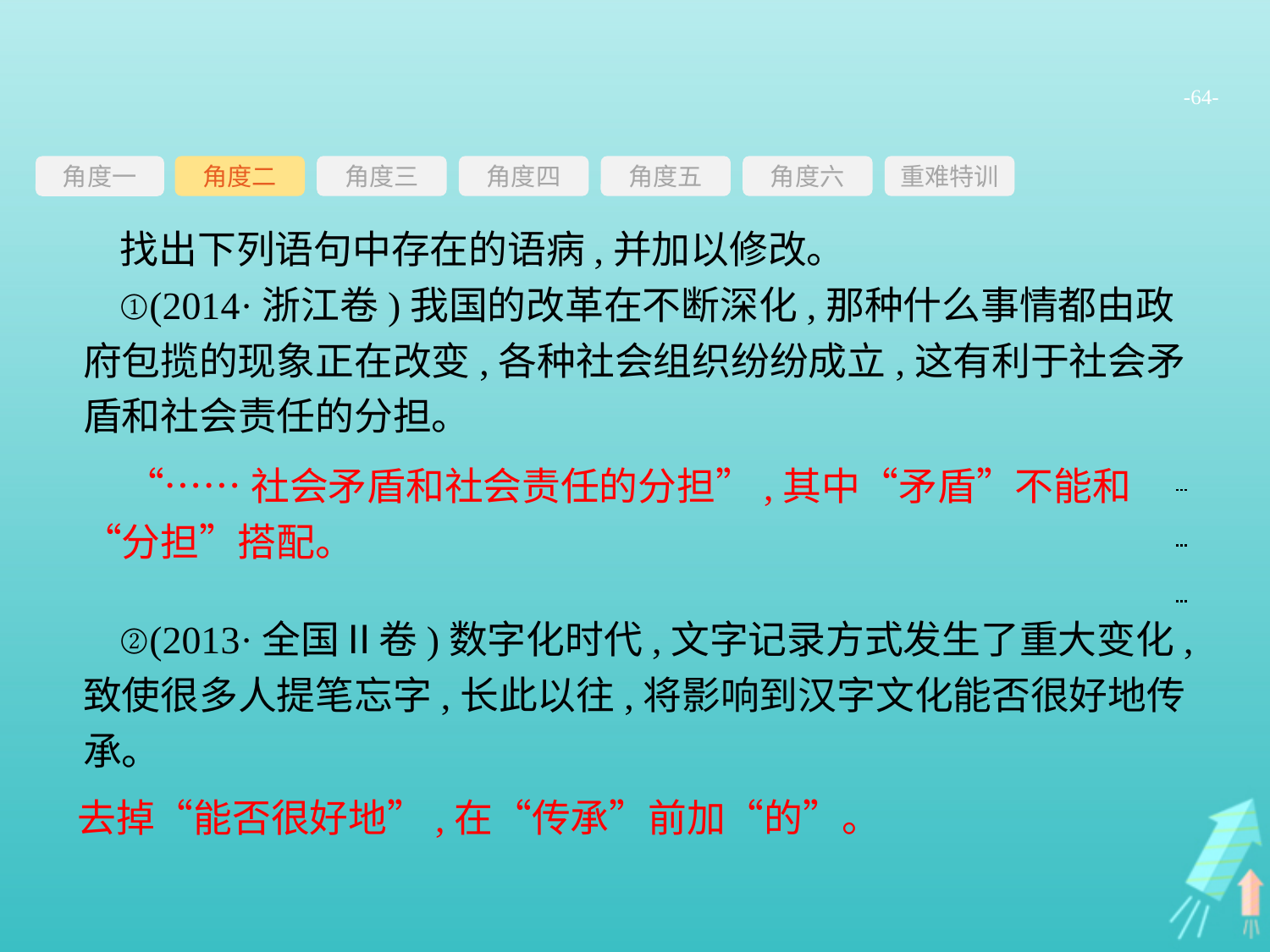

-64-
角度三
角度四
角度五
角度六
重难特训
角度二
角度一
找出下列语句中存在的语病,并加以修改。
①(2014·浙江卷)我国的改革在不断深化,那种什么事情都由政府包揽的现象正在改变,各种社会组织纷纷成立,这有利于社会矛盾和社会责任的分担。

②(2013·全国Ⅱ卷)数字化时代,文字记录方式发生了重大变化,致使很多人提笔忘字,长此以往,将影响到汉字文化能否很好地传承。
“……社会矛盾和社会责任的分担”,其中“矛盾”不能和“分担”搭配。
去掉“能否很好地”,在“传承”前加“的”。